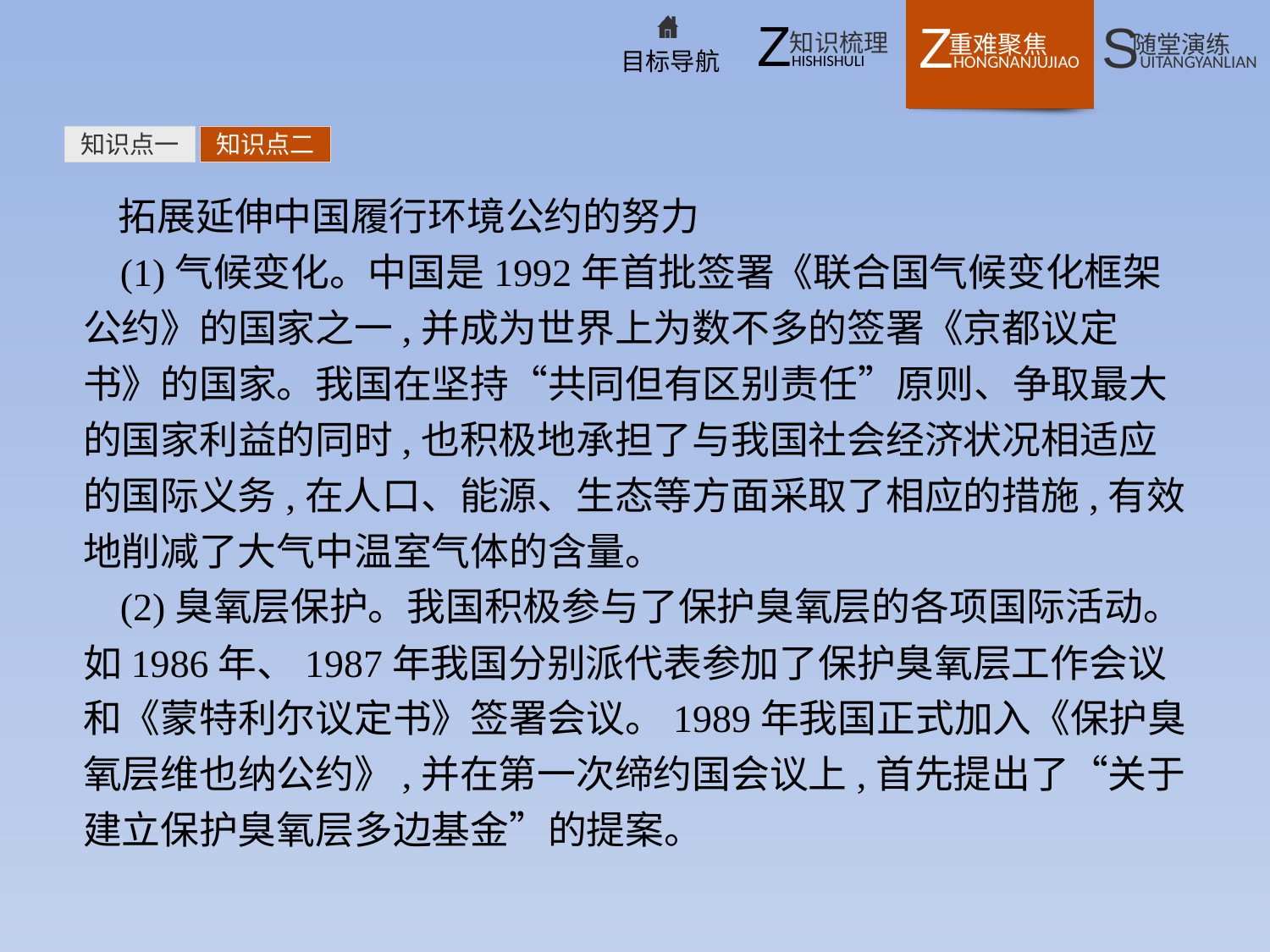

知识点一
知识点二
拓展延伸中国履行环境公约的努力
(1)气候变化。中国是1992年首批签署《联合国气候变化框架公约》的国家之一,并成为世界上为数不多的签署《京都议定书》的国家。我国在坚持“共同但有区别责任”原则、争取最大的国家利益的同时,也积极地承担了与我国社会经济状况相适应的国际义务,在人口、能源、生态等方面采取了相应的措施,有效地削减了大气中温室气体的含量。
(2)臭氧层保护。我国积极参与了保护臭氧层的各项国际活动。如1986年、1987年我国分别派代表参加了保护臭氧层工作会议和《蒙特利尔议定书》签署会议。1989年我国正式加入《保护臭氧层维也纳公约》,并在第一次缔约国会议上,首先提出了“关于建立保护臭氧层多边基金”的提案。